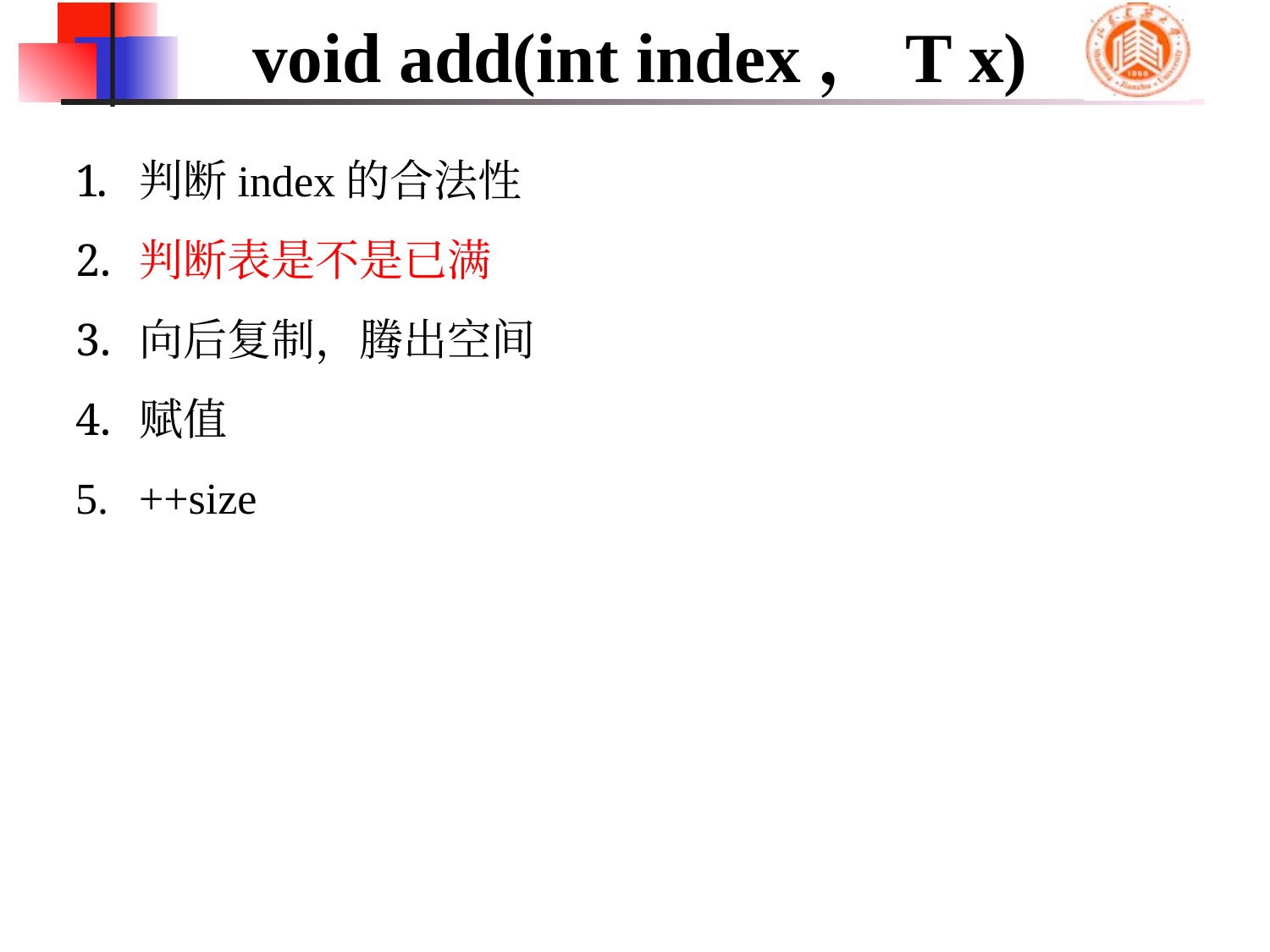

# void add(int index，T x)
判断index的合法性
判断表是不是已满
向后复制，腾出空间
赋值
++size